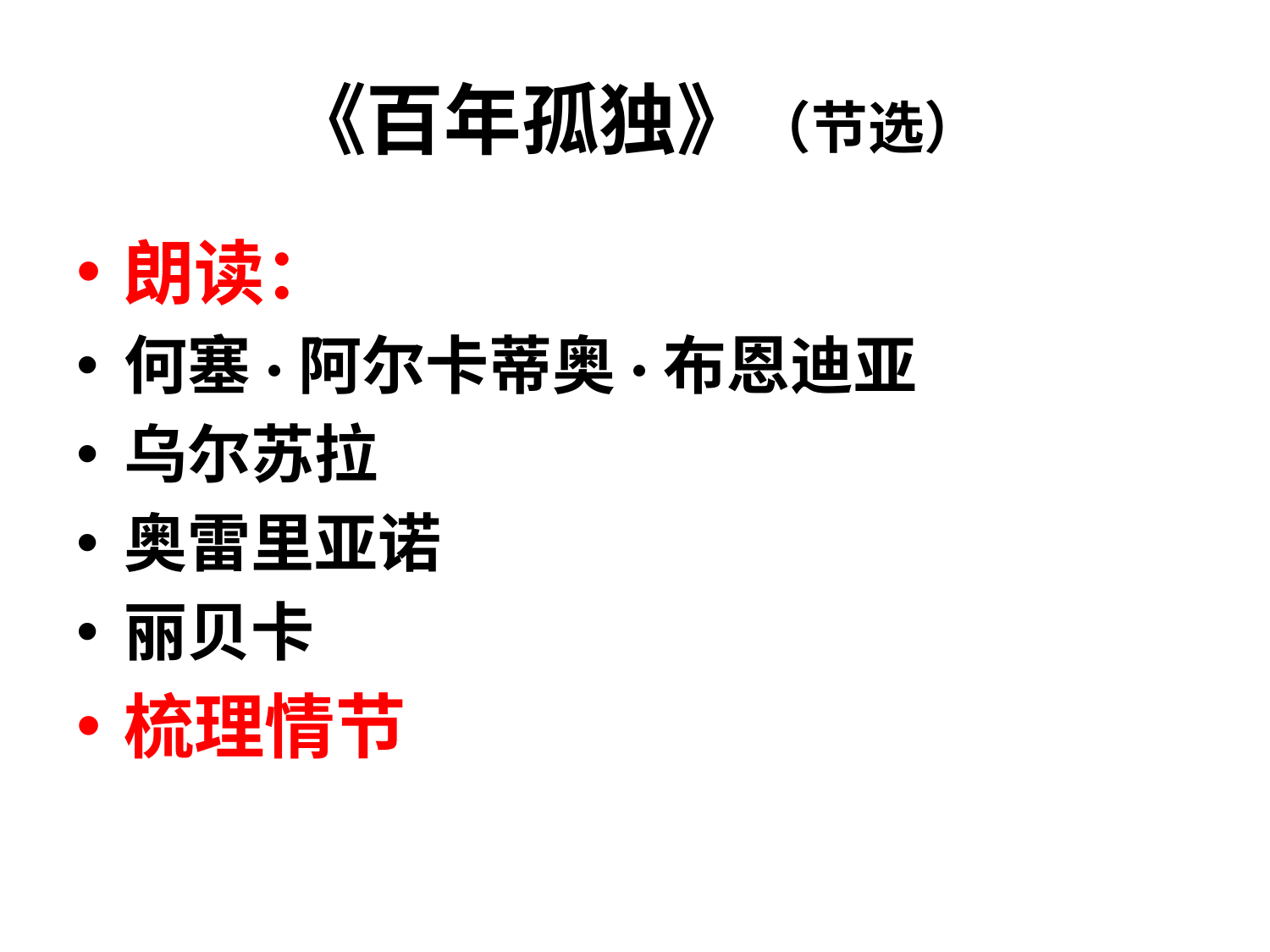

# 《百年孤独》（节选）
朗读：
何塞·阿尔卡蒂奥·布恩迪亚
乌尔苏拉
奥雷里亚诺
丽贝卡
梳理情节